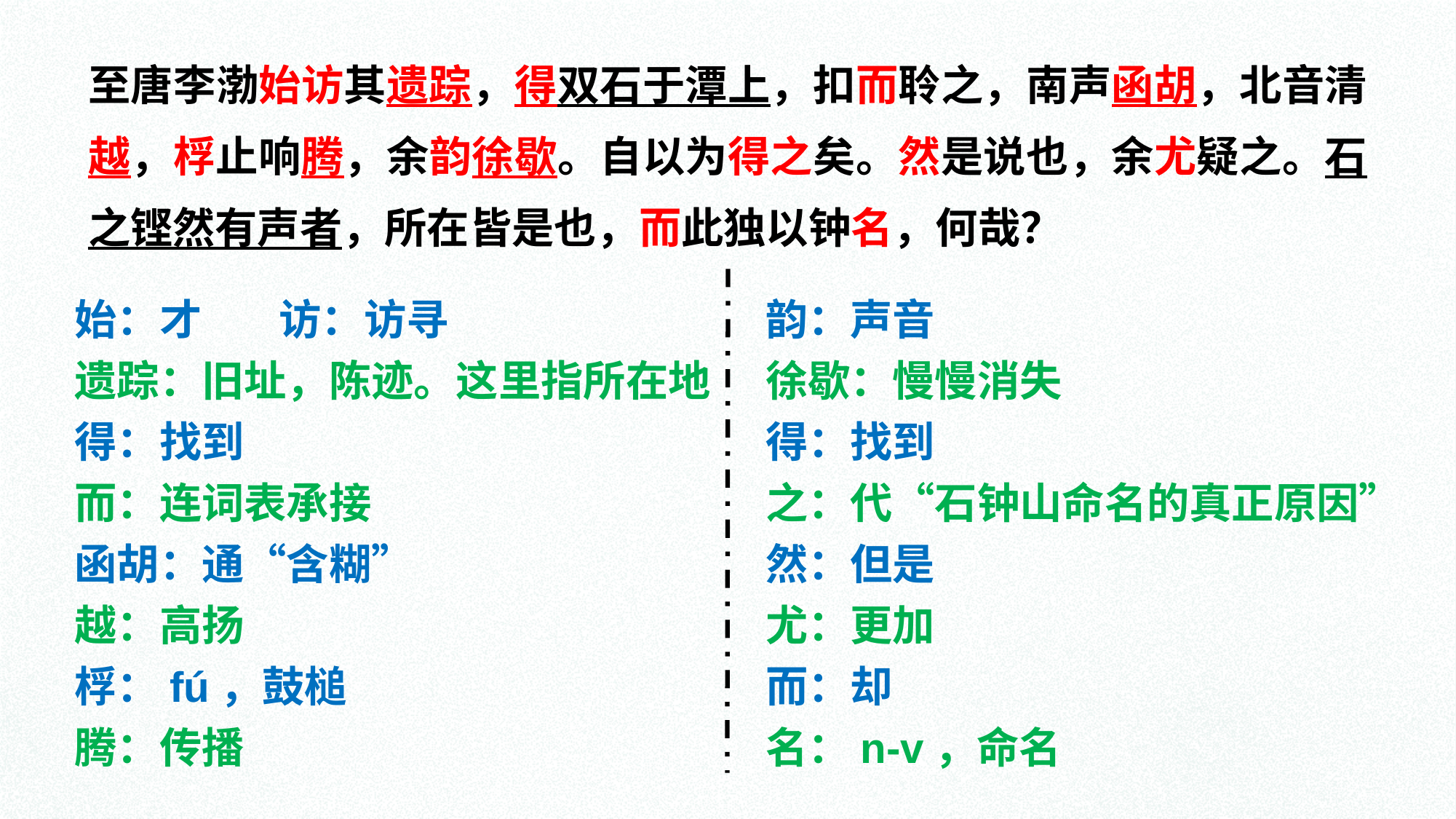

至唐李渤始访其遗踪，得双石于潭上，扣而聆之，南声函胡，北音清越，桴止响腾，余韵徐歇。自以为得之矣。然是说也，余尤疑之。石之铿然有声者，所在皆是也，而此独以钟名，何哉？
始：才        访：访寻
遗踪：旧址，陈迹。这里指所在地
得：找到
而：连词表承接
函胡：通“含糊”
越：高扬
桴：fú，鼓槌
腾：传播
韵：声音
徐歇：慢慢消失
得：找到
之：代“石钟山命名的真正原因”
然：但是
尤：更加
而：却
名：n-v，命名